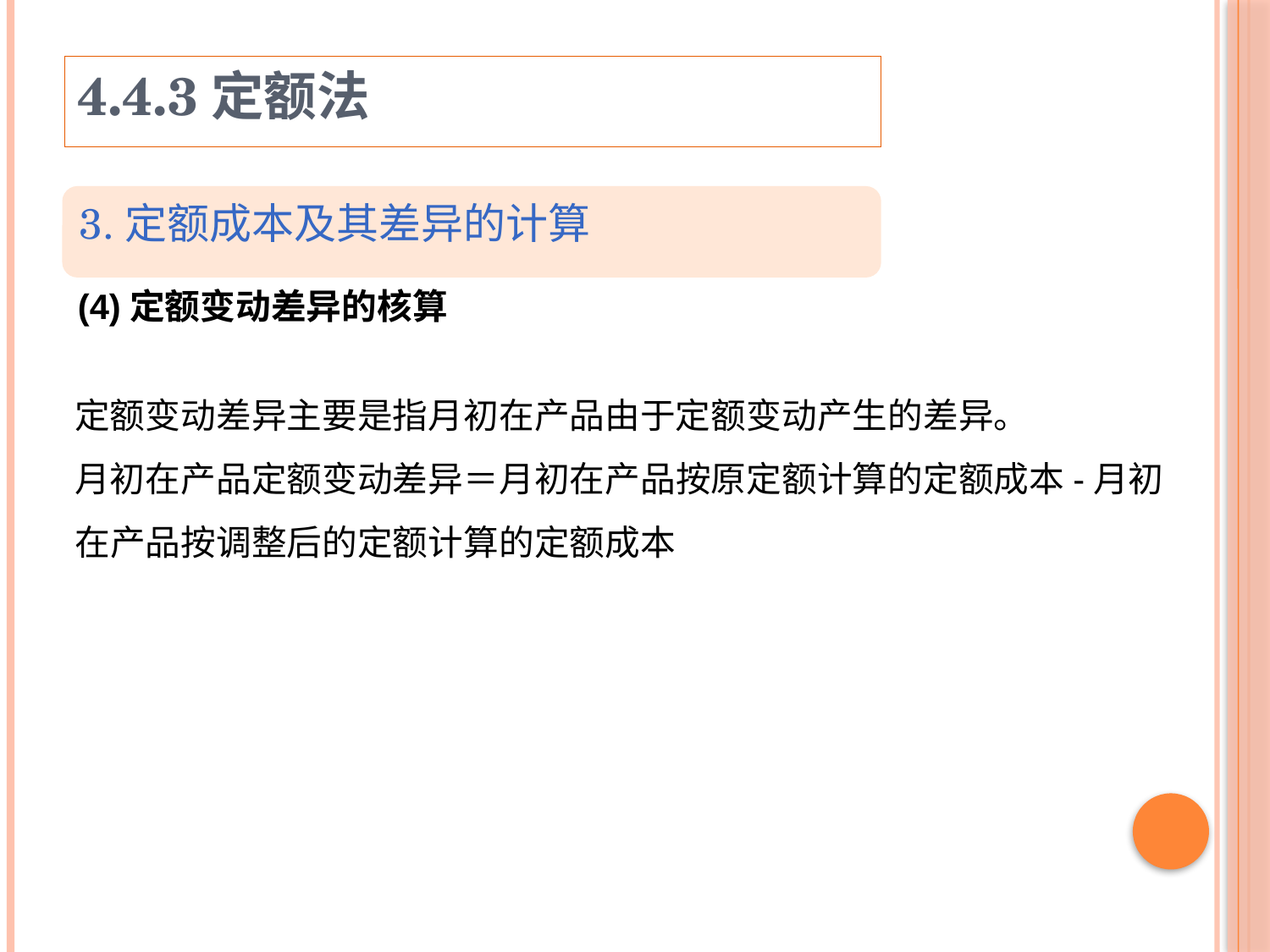

4.4.3定额法
3.定额成本及其差异的计算
(4)定额变动差异的核算
定额变动差异主要是指月初在产品由于定额变动产生的差异。
月初在产品定额变动差异＝月初在产品按原定额计算的定额成本-月初在产品按调整后的定额计算的定额成本